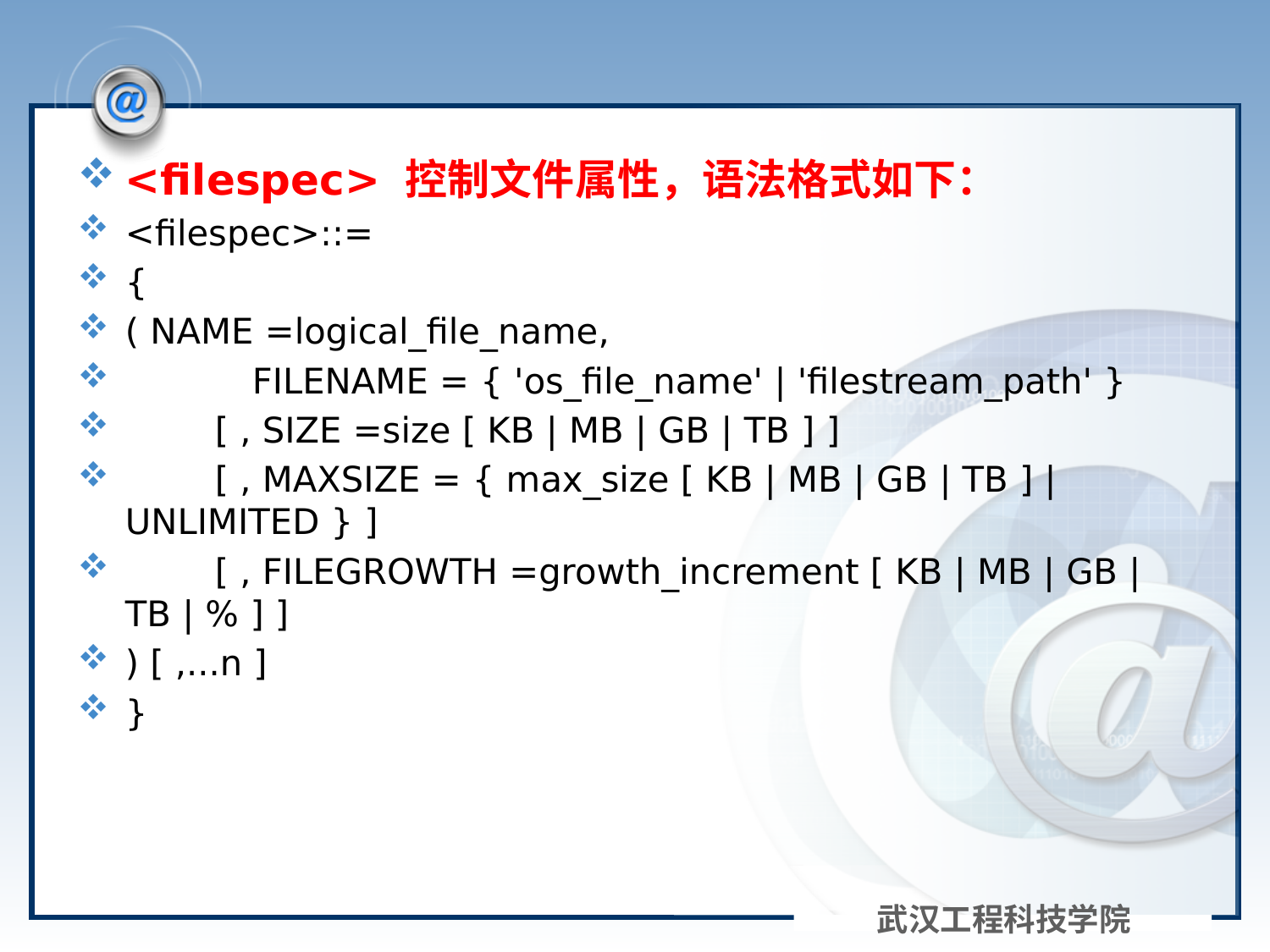

#
<filespec> 控制文件属性，语法格式如下：
<filespec>::=
{
( NAME =logical_file_name,
     	FILENAME = { 'os_file_name' | 'filestream_path' }
        [ , SIZE =size [ KB | MB | GB | TB ] ]
        [ , MAXSIZE = { max_size [ KB | MB | GB | TB ] | UNLIMITED } ]
        [ , FILEGROWTH =growth_increment [ KB | MB | GB | TB | % ] ]
) [ ,...n ]
}

武汉工程科技学院